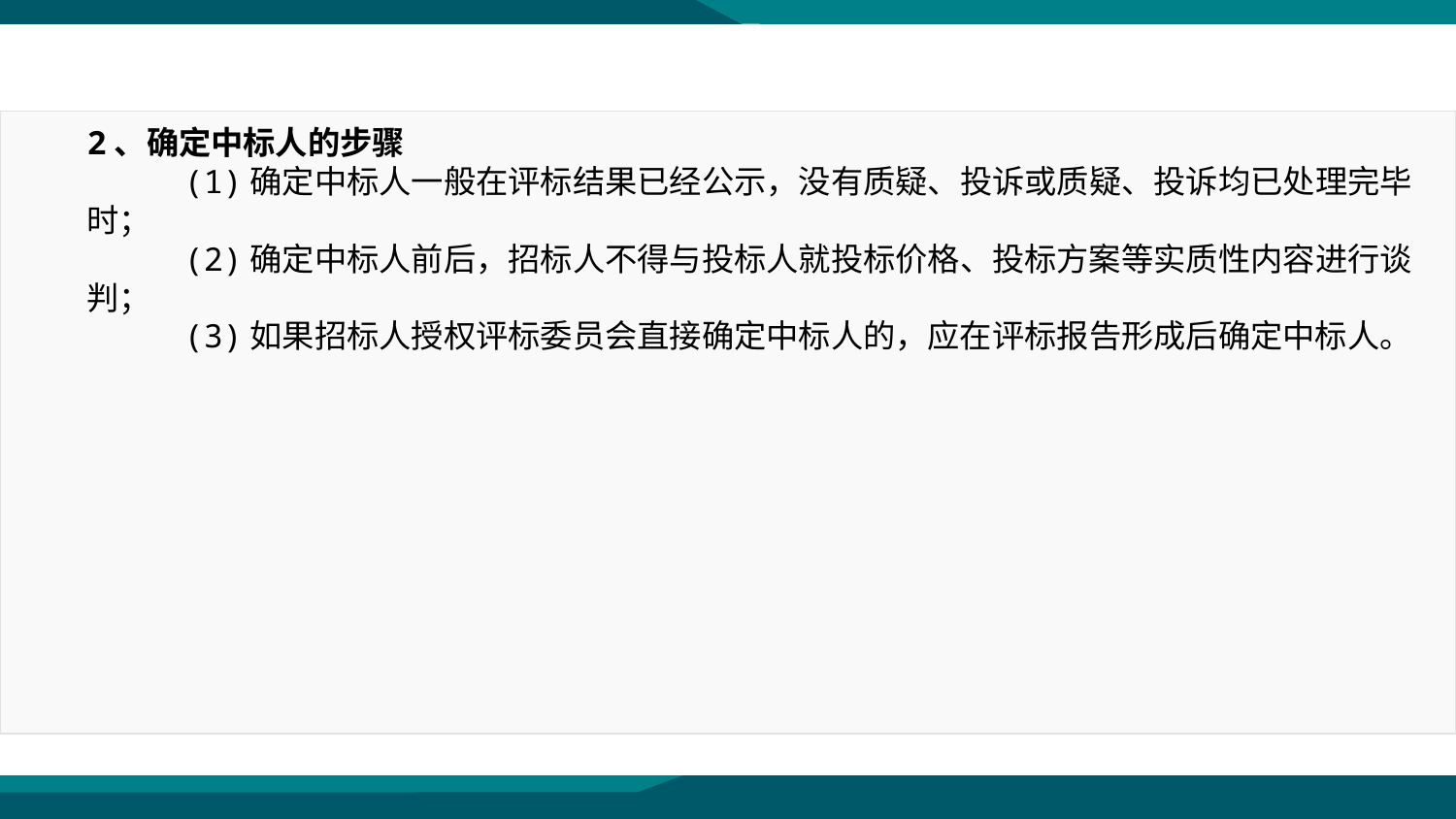

2、确定中标人的步骤
     (1)确定中标人一般在评标结果已经公示，没有质疑、投诉或质疑、投诉均已处理完毕时；
     (2)确定中标人前后，招标人不得与投标人就投标价格、投标方案等实质性内容进行谈判；
     (3)如果招标人授权评标委员会直接确定中标人的，应在评标报告形成后确定中标人。